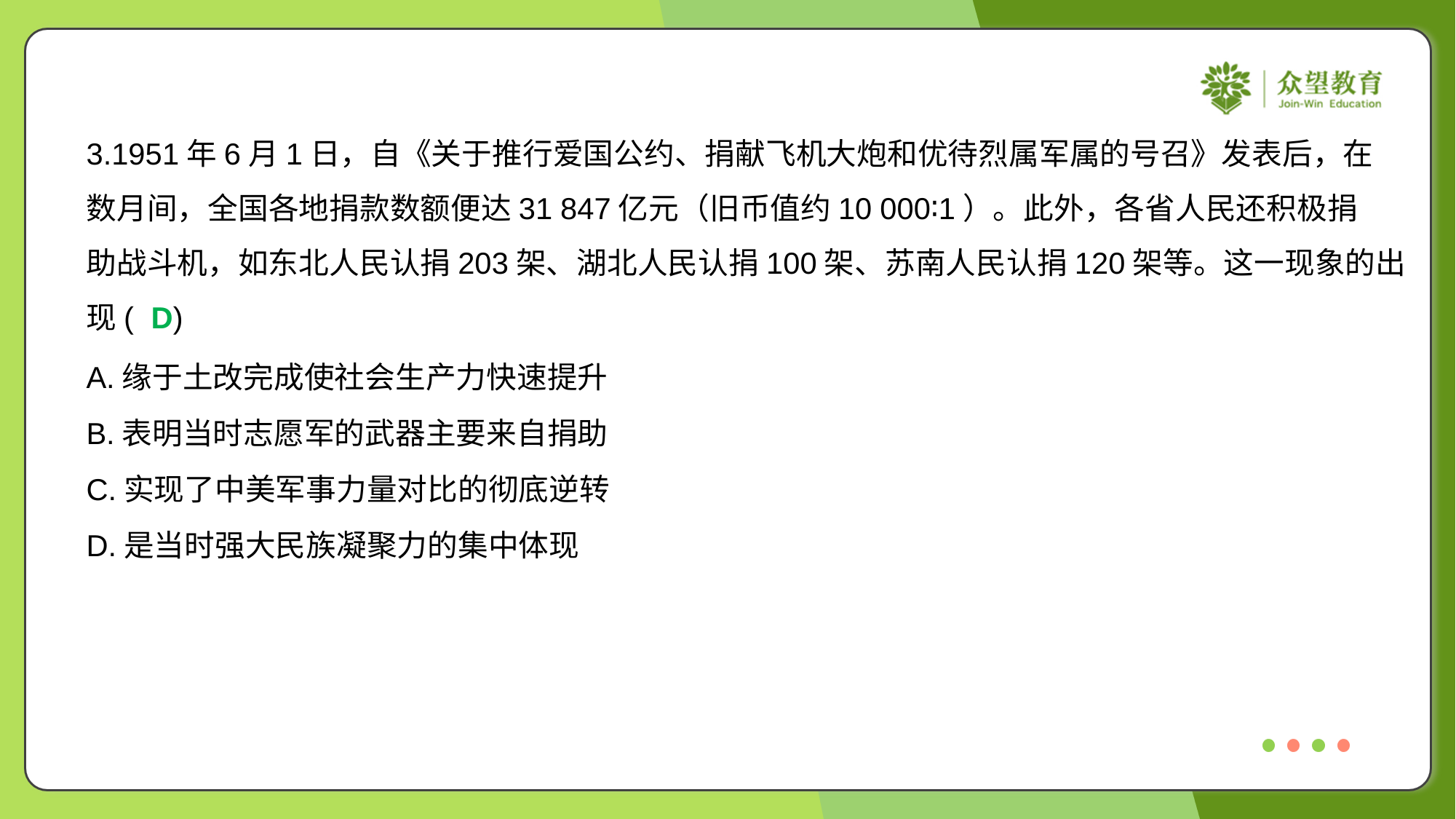

3.1951年6月1日，自《关于推行爱国公约、捐献飞机大炮和优待烈属军属的号召》发表后，在
数月间，全国各地捐款数额便达31 847亿元（旧币值约10 000∶1）。此外，各省人民还积极捐
助战斗机，如东北人民认捐203架、湖北人民认捐100架、苏南人民认捐120架等。这一现象的出
现(     )
D
A.缘于土改完成使社会生产力快速提升
B.表明当时志愿军的武器主要来自捐助
C.实现了中美军事力量对比的彻底逆转
D.是当时强大民族凝聚力的集中体现